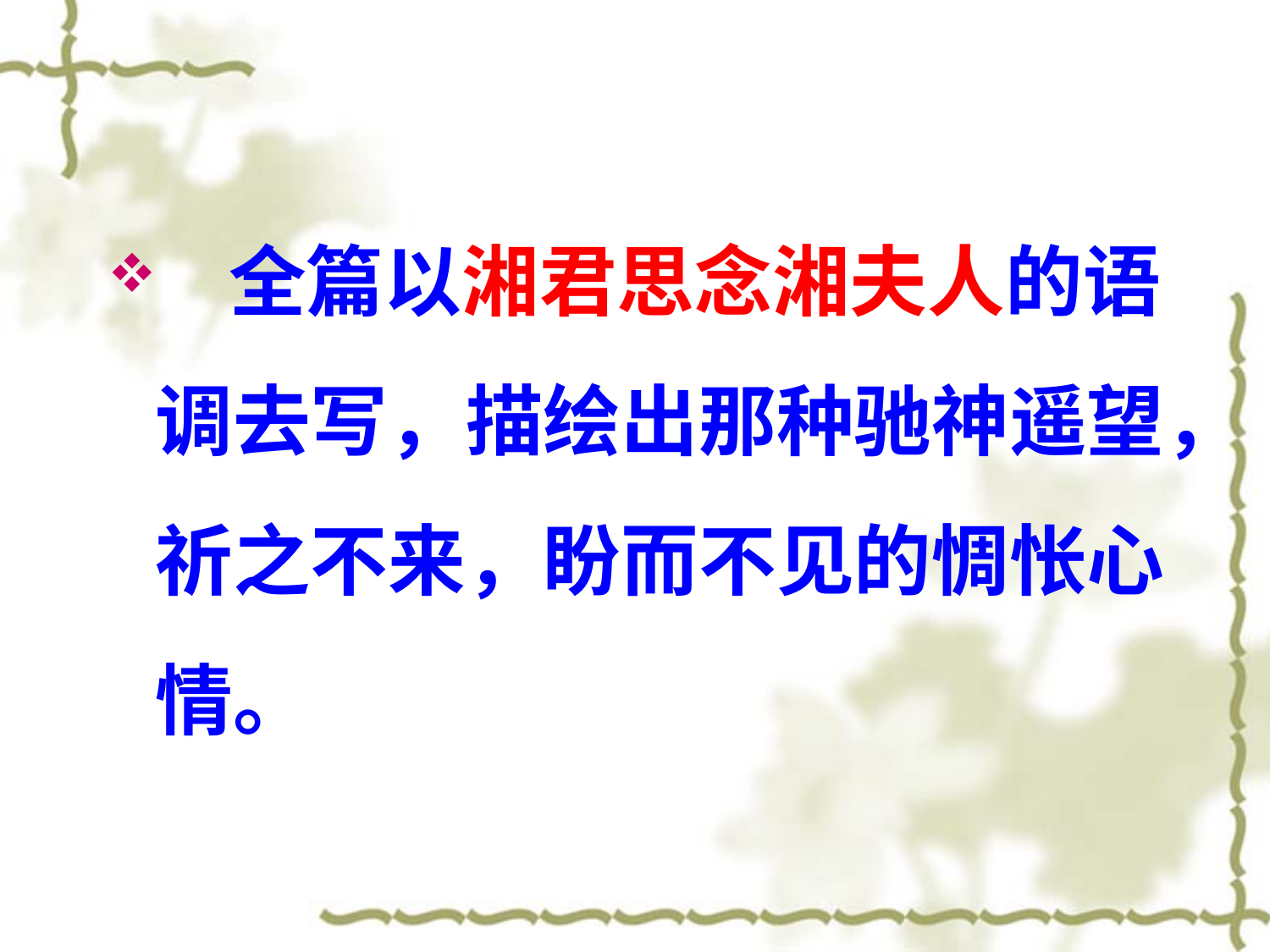

全篇以湘君思念湘夫人的语调去写，描绘出那种驰神遥望，祈之不来，盼而不见的惆怅心情。